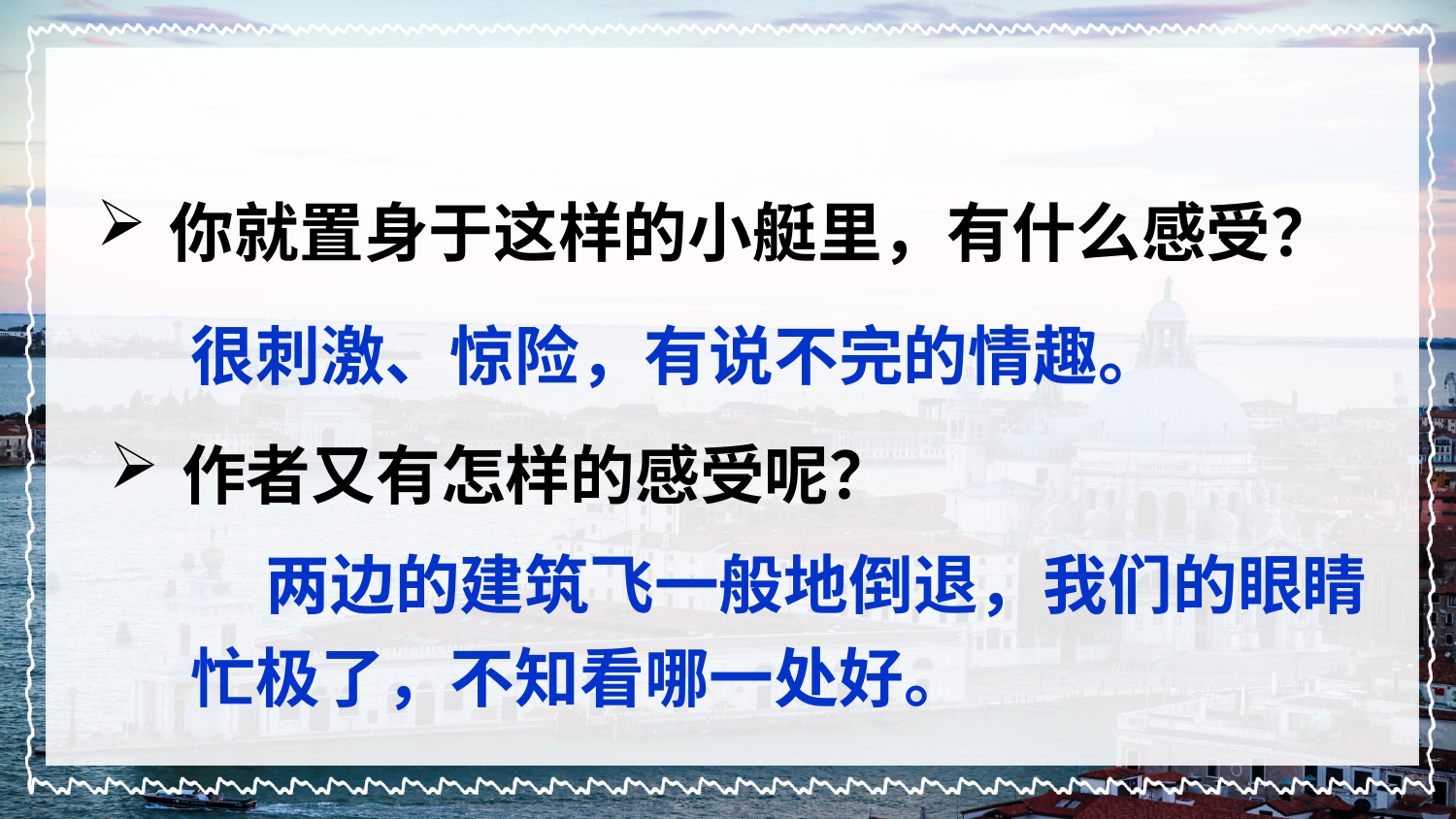

你就置身于这样的小艇里，有什么感受？
很刺激、惊险，有说不完的情趣。
作者又有怎样的感受呢？
    两边的建筑飞一般地倒退，我们的眼睛忙极了，不知看哪一处好。